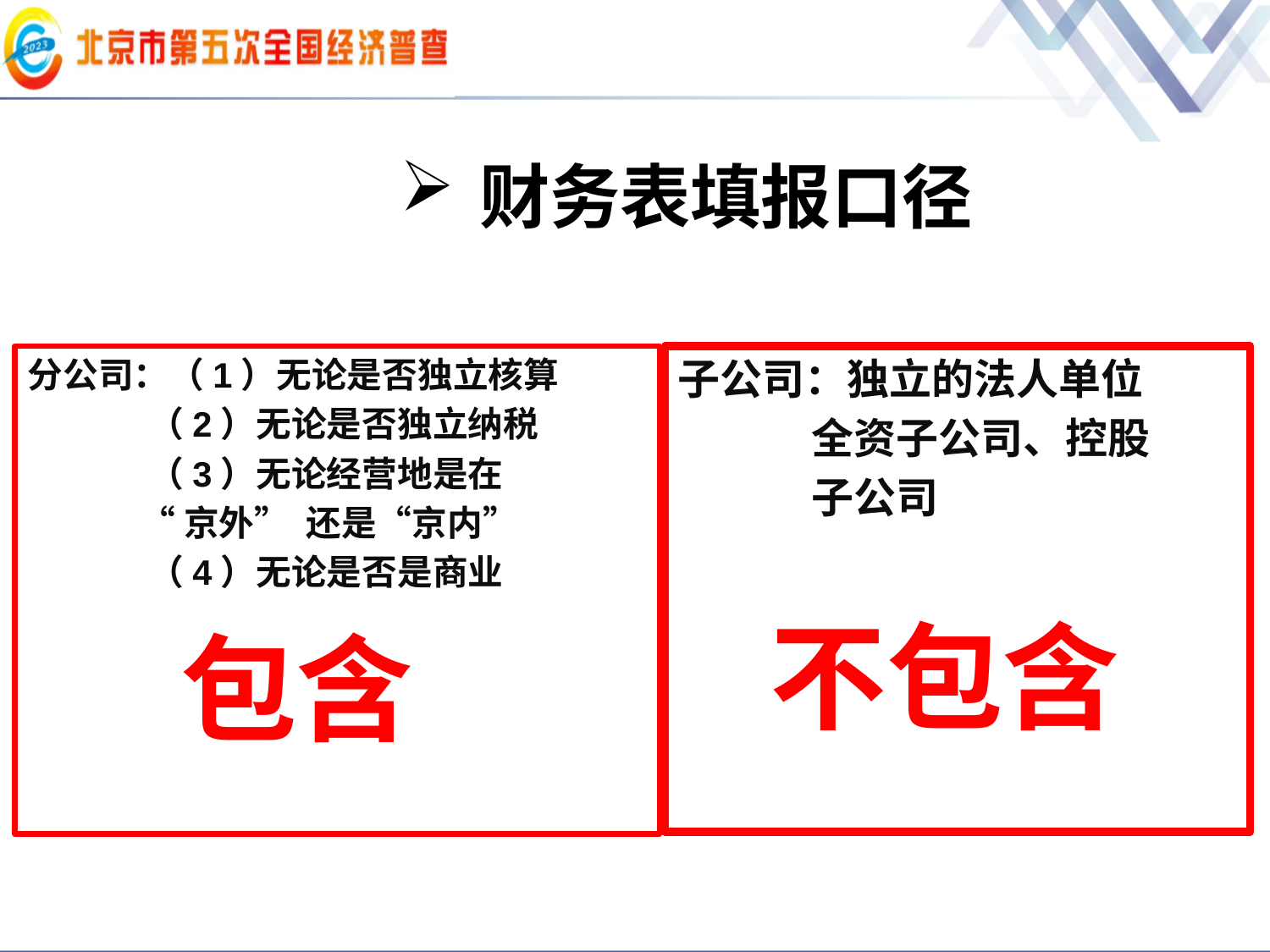

财务表填报口径
法
应该包含所有分公司的数据
不应该包含任何子公司数据
分公司：（1）无论是否独立核算
              （2）无论是否独立纳税
              （3）无论经营地是在
              “京外”  还是“京内”
              （4）无论是否是商业
               包含

子公司：独立的法人单位
             全资子公司、控股
             子公司

     不包含